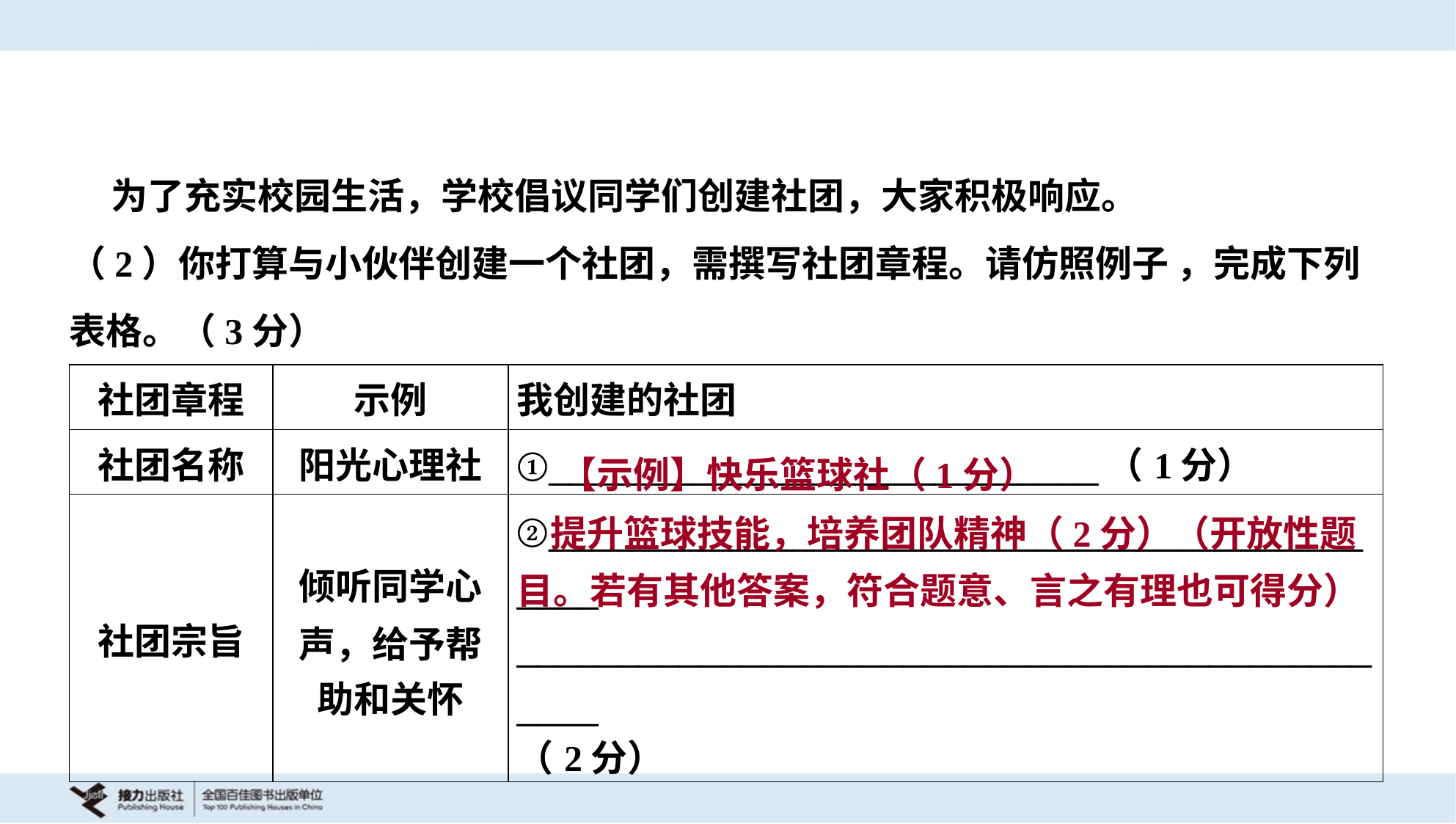

为了充实校园生活，学校倡议同学们创建社团，大家积极响应。
（2）你打算与小伙伴创建一个社团，需撰写社团章程。请仿照例子 ，完成下列
表格。（3分）
| 社团章程 | 示例 | 我创建的社团 |
| --- | --- | --- |
| 社团名称 | 阳光心理社 | ①\_\_\_\_\_\_\_\_\_\_\_\_\_\_\_\_\_\_\_\_\_\_\_\_\_\_\_（1分） |
| 社团宗旨 | 倾听同学心 声，给予帮 助和关怀 | ②\_\_\_\_\_\_\_\_\_\_\_\_\_\_\_\_\_\_\_\_\_\_\_\_\_\_\_\_\_\_\_\_\_\_\_\_\_\_\_\_\_\_\_\_ \_\_\_\_\_\_\_\_\_\_\_\_\_\_\_\_\_\_\_\_\_\_\_\_\_\_\_\_\_\_\_\_\_\_\_\_\_\_\_\_\_\_\_\_\_\_ （2分） |
【示例】快乐篮球社（1分）
   提升篮球技能，培养团队精神（2分）（开放性题目。若有其他答案，符合题意、言之有理也可得分）